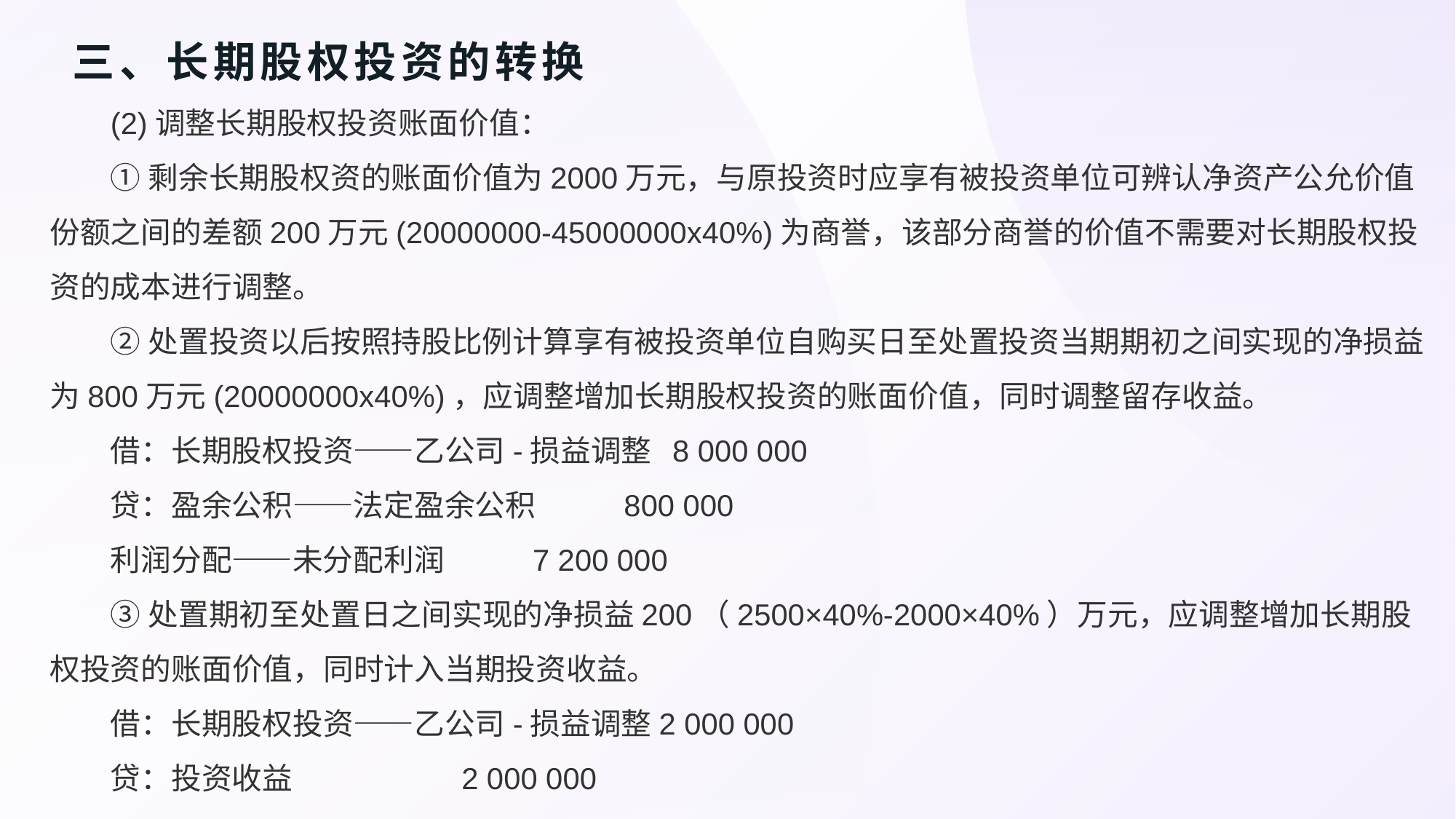

# 三、长期股权投资的转换
(2)调整长期股权投资账面价值：
①剩余长期股权资的账面价值为2000万元，与原投资时应享有被投资单位可辨认净资产公允价值份额之间的差额200万元(20000000-45000000x40%)为商誉，该部分商誉的价值不需要对长期股权投资的成本进行调整。
②处置投资以后按照持股比例计算享有被投资单位自购买日至处置投资当期期初之间实现的净损益为800万元(20000000x40%)，应调整增加长期股权投资的账面价值，同时调整留存收益。
借：长期股权投资——乙公司-损益调整  8 000 000
贷：盈余公积——法定盈余公积            800 000
利润分配——未分配利润            7 200 000
③处置期初至处置日之间实现的净损益200（2500×40%-2000×40%）万元，应调整增加长期股权投资的账面价值，同时计入当期投资收益。
借：长期股权投资——乙公司-损益调整2 000 000
贷：投资收益                        2 000 000